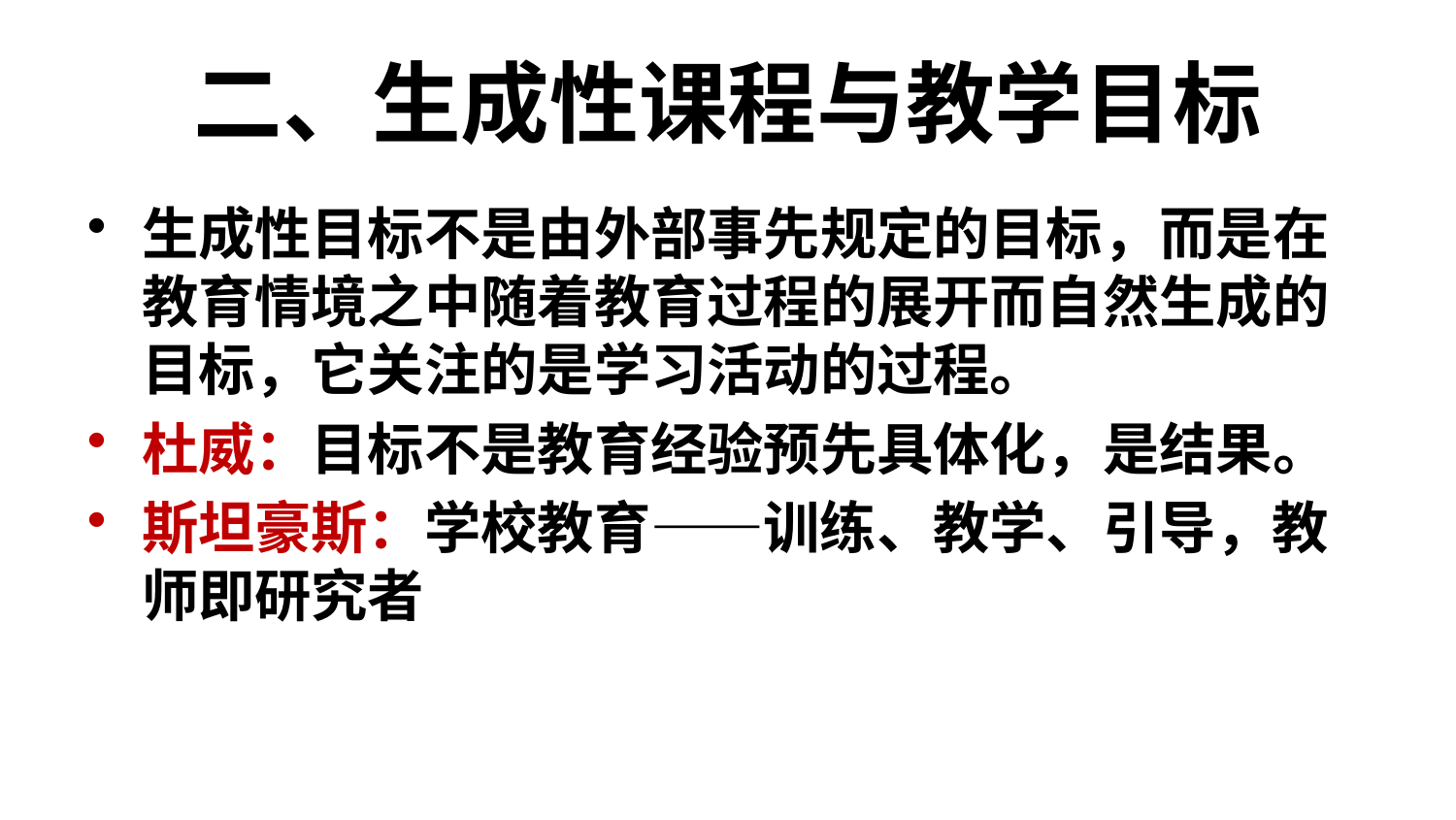

# 二、生成性课程与教学目标
生成性目标不是由外部事先规定的目标，而是在教育情境之中随着教育过程的展开而自然生成的目标，它关注的是学习活动的过程。
杜威：目标不是教育经验预先具体化，是结果。
斯坦豪斯：学校教育——训练、教学、引导，教师即研究者